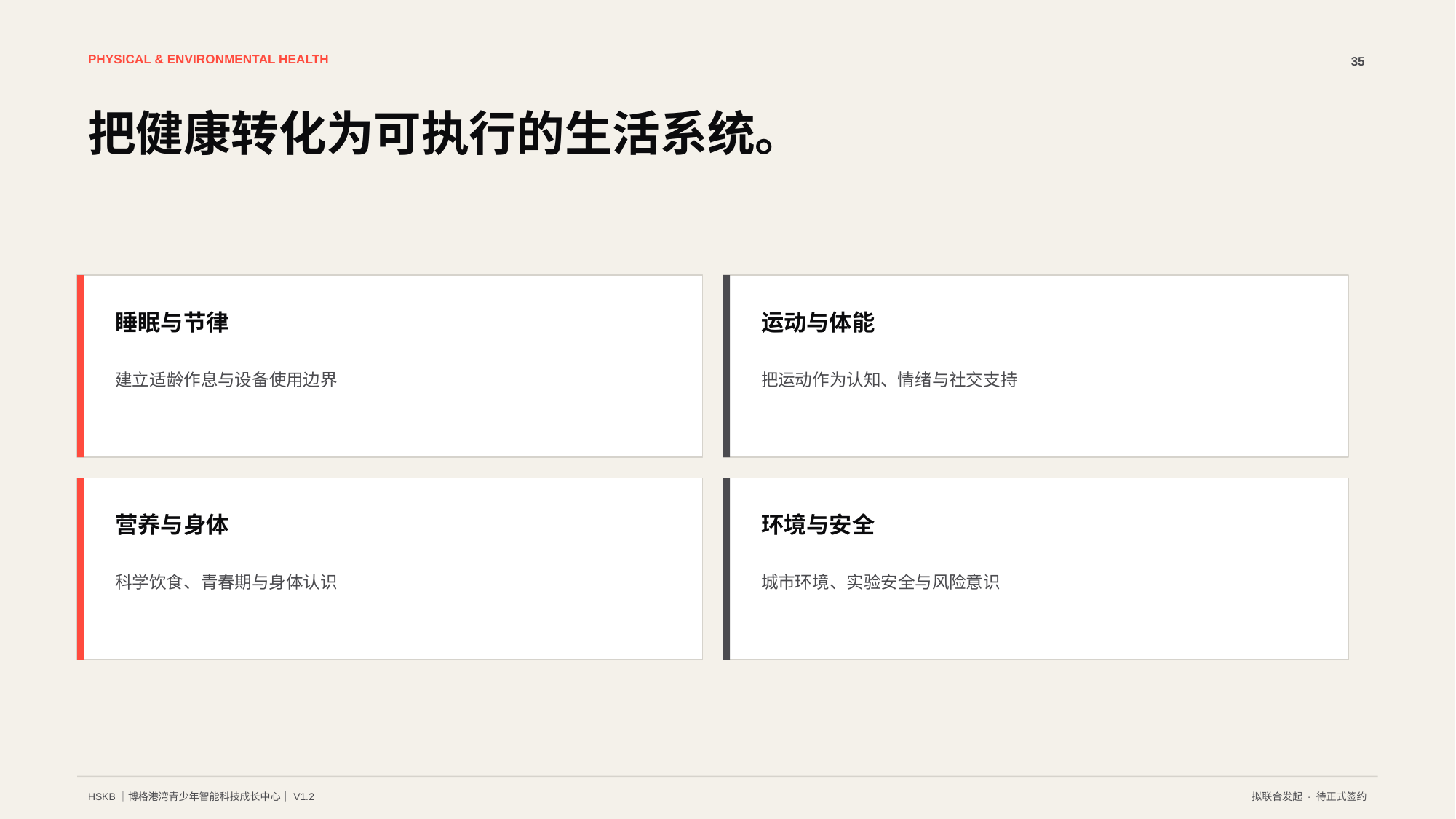

PHYSICAL & ENVIRONMENTAL HEALTH
35
把健康转化为可执行的生活系统。

睡眠与节律
运动与体能
建立适龄作息与设备使用边界
把运动作为认知、情绪与社交支持

营养与身体
环境与安全
科学饮食、青春期与身体认识
城市环境、实验安全与风险意识

HSKB｜博格港湾青少年智能科技成长中心｜V1.2
拟联合发起 · 待正式签约